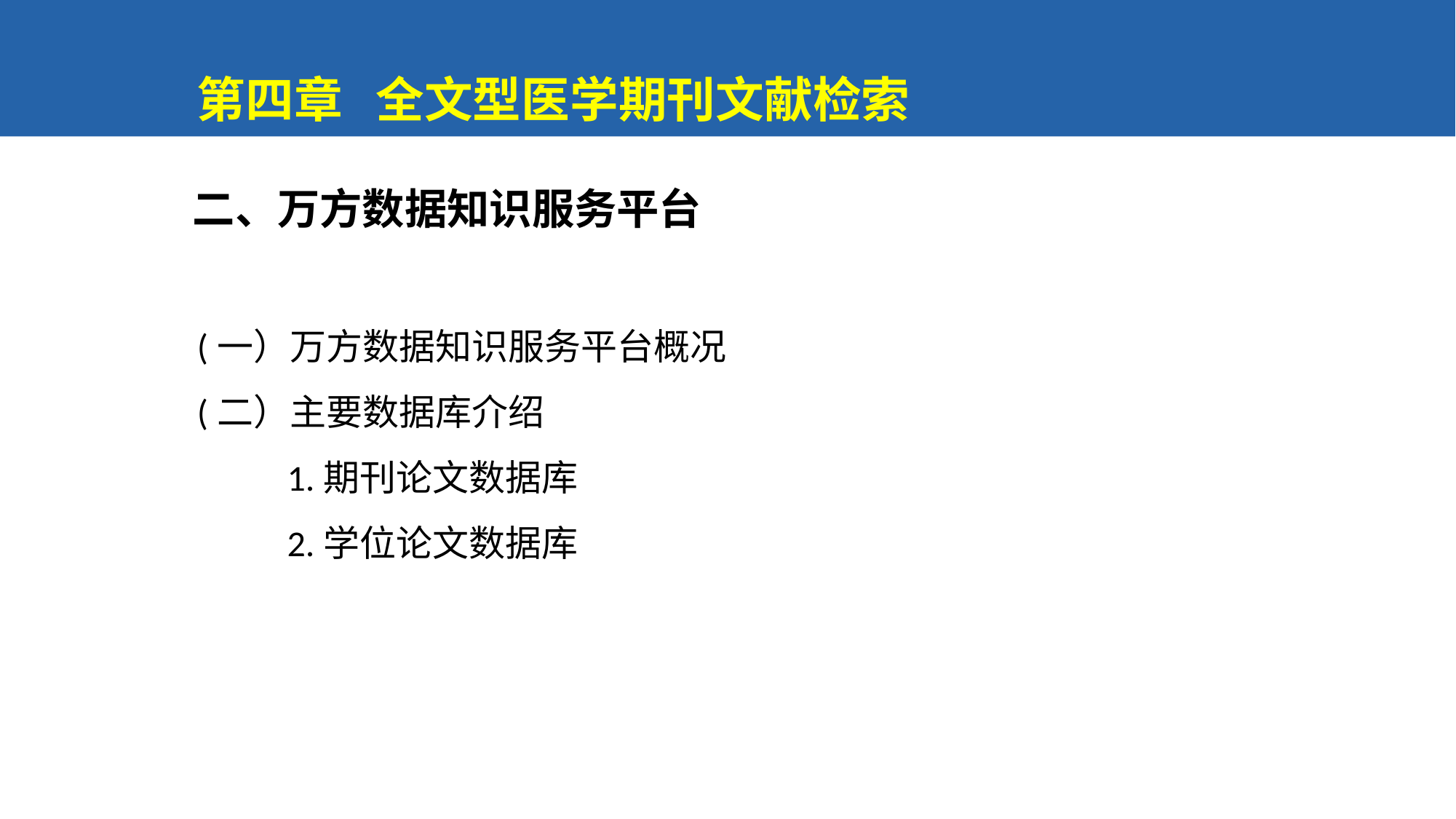

第四章   全文型医学期刊文献检索
二、万方数据知识服务平台
(一）万方数据知识服务平台概况
(二）主要数据库介绍
           1.期刊论文数据库
           2.学位论文数据库